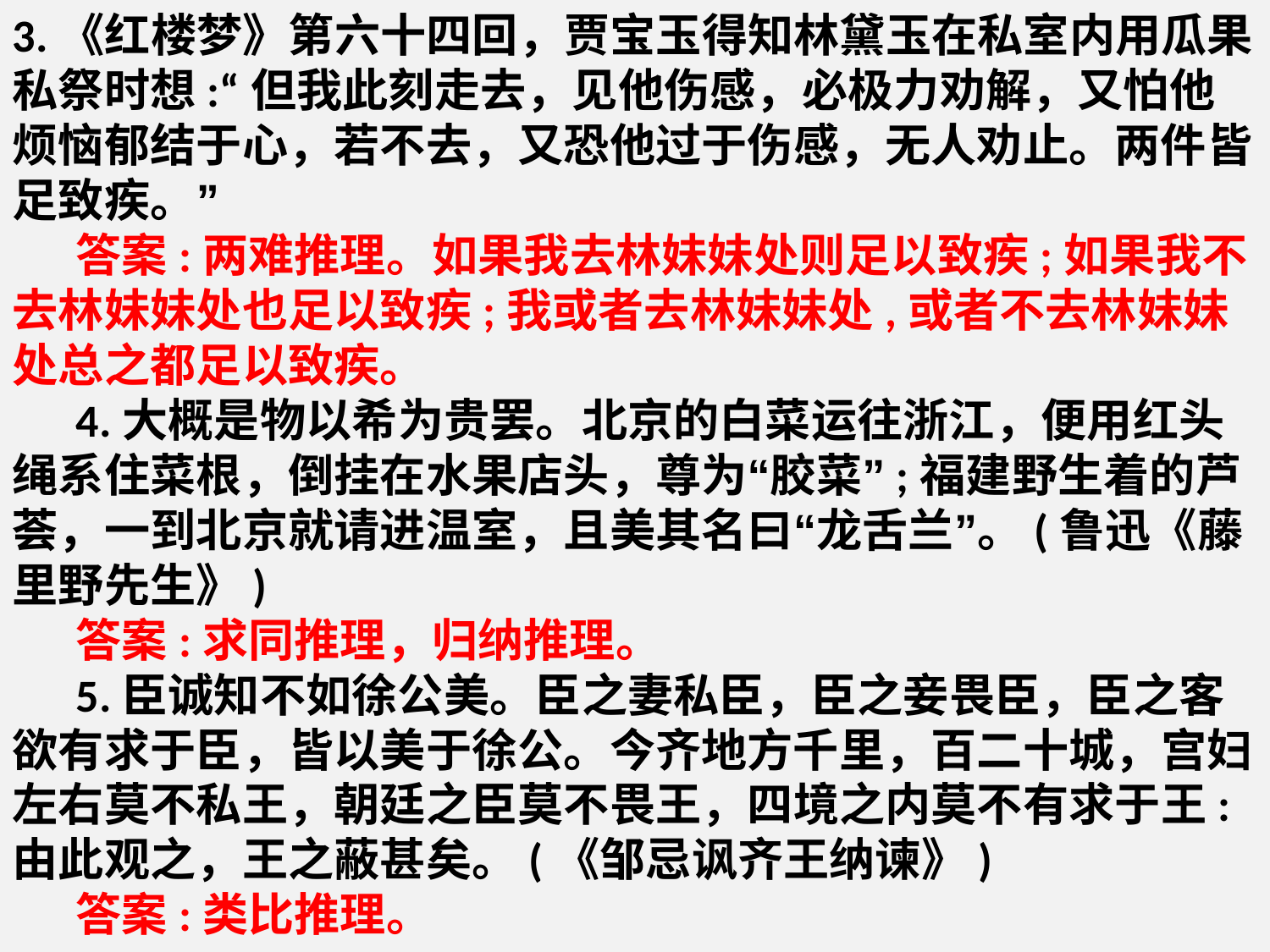

3.《红楼梦》第六十四回，贾宝玉得知林黛玉在私室内用瓜果私祭时想:“但我此刻走去，见他伤感，必极力劝解，又怕他烦恼郁结于心，若不去，又恐他过于伤感，无人劝止。两件皆足致疾。”
答案:两难推理。如果我去林妹妹处则足以致疾;如果我不去林妹妹处也足以致疾;我或者去林妹妹处,或者不去林妹妹处总之都足以致疾。
4.大概是物以希为贵罢。北京的白菜运往浙江，便用红头绳系住菜根，倒挂在水果店头，尊为“胶菜”;福建野生着的芦荟，一到北京就请进温室，且美其名曰“龙舌兰”。(鲁迅《藤里野先生》)
答案:求同推理，归纳推理。
5.臣诚知不如徐公美。臣之妻私臣，臣之妾畏臣，臣之客欲有求于臣，皆以美于徐公。今齐地方千里，百二十城，宫妇左右莫不私王，朝廷之臣莫不畏王，四境之内莫不有求于王:由此观之，王之蔽甚矣。(《邹忌讽齐王纳谏》)
答案:类比推理。